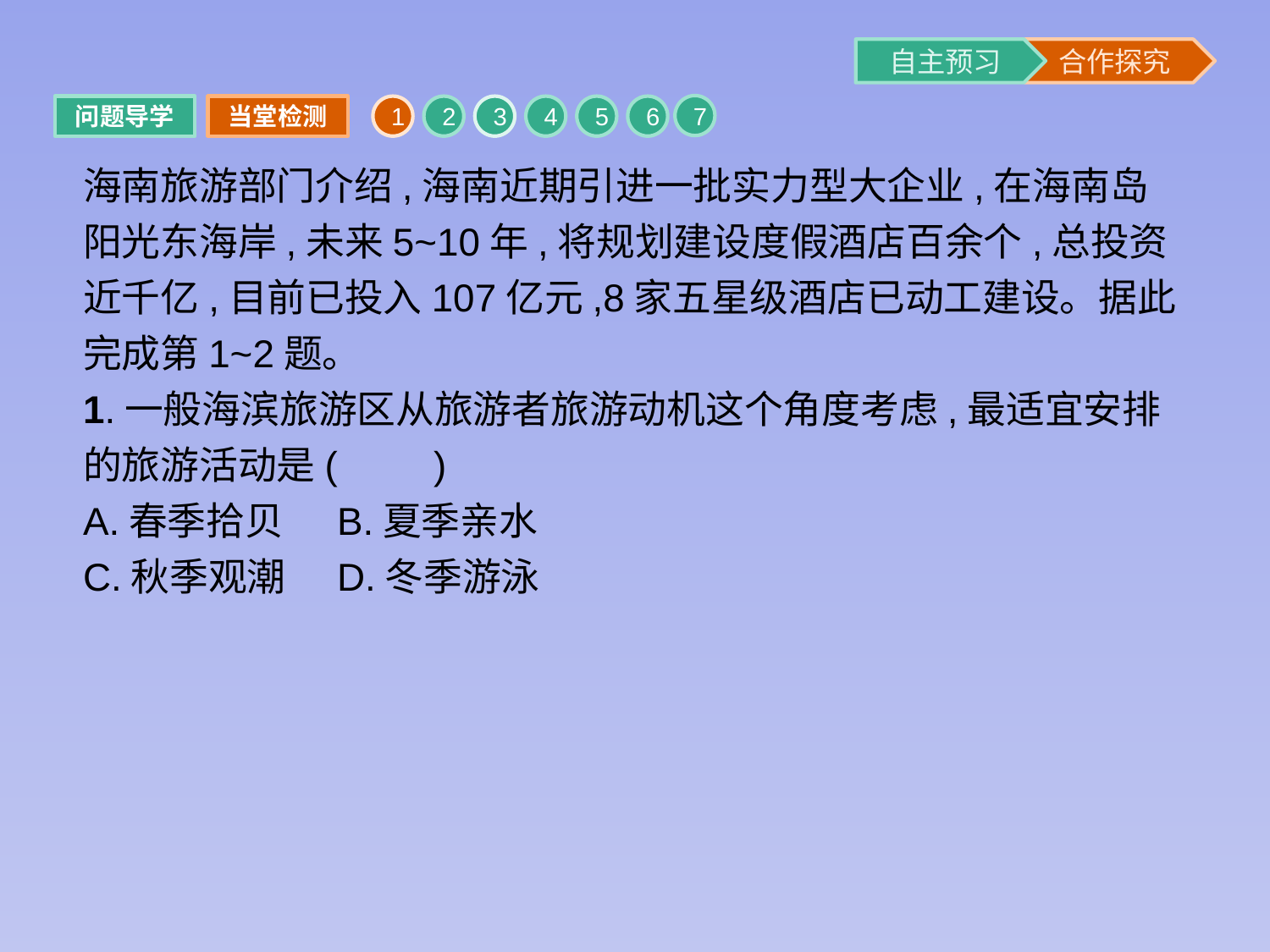

7
问题导学
当堂检测
1
2
3
4
5
6
海南旅游部门介绍,海南近期引进一批实力型大企业,在海南岛阳光东海岸,未来5~10年,将规划建设度假酒店百余个,总投资近千亿,目前已投入107亿元,8家五星级酒店已动工建设。据此完成第1~2题。
1.一般海滨旅游区从旅游者旅游动机这个角度考虑,最适宜安排的旅游活动是(　　)
A.春季拾贝	B.夏季亲水
C.秋季观潮	D.冬季游泳